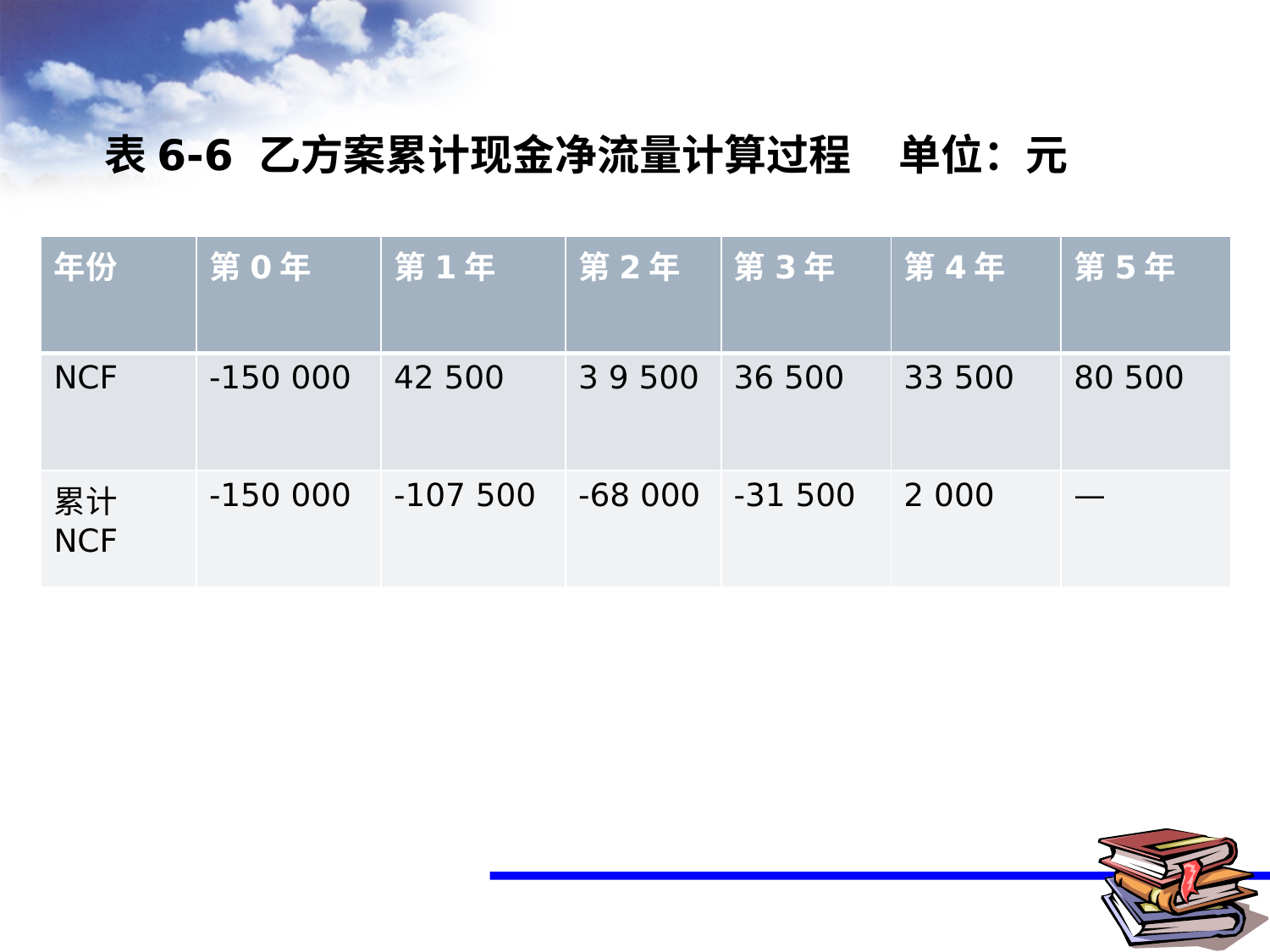

表6-6 乙方案累计现金净流量计算过程     单位：元
| 年份 | 第0年 | 第1年 | 第2年 | 第3年 | 第4年 | 第5年 |
| --- | --- | --- | --- | --- | --- | --- |
| NCF | -150 000 | 42 500 | 3 9 500 | 36 500 | 33 500 | 80 500 |
| 累计NCF | -150 000 | -107 500 | -68 000 | -31 500 | 2 000 | — |